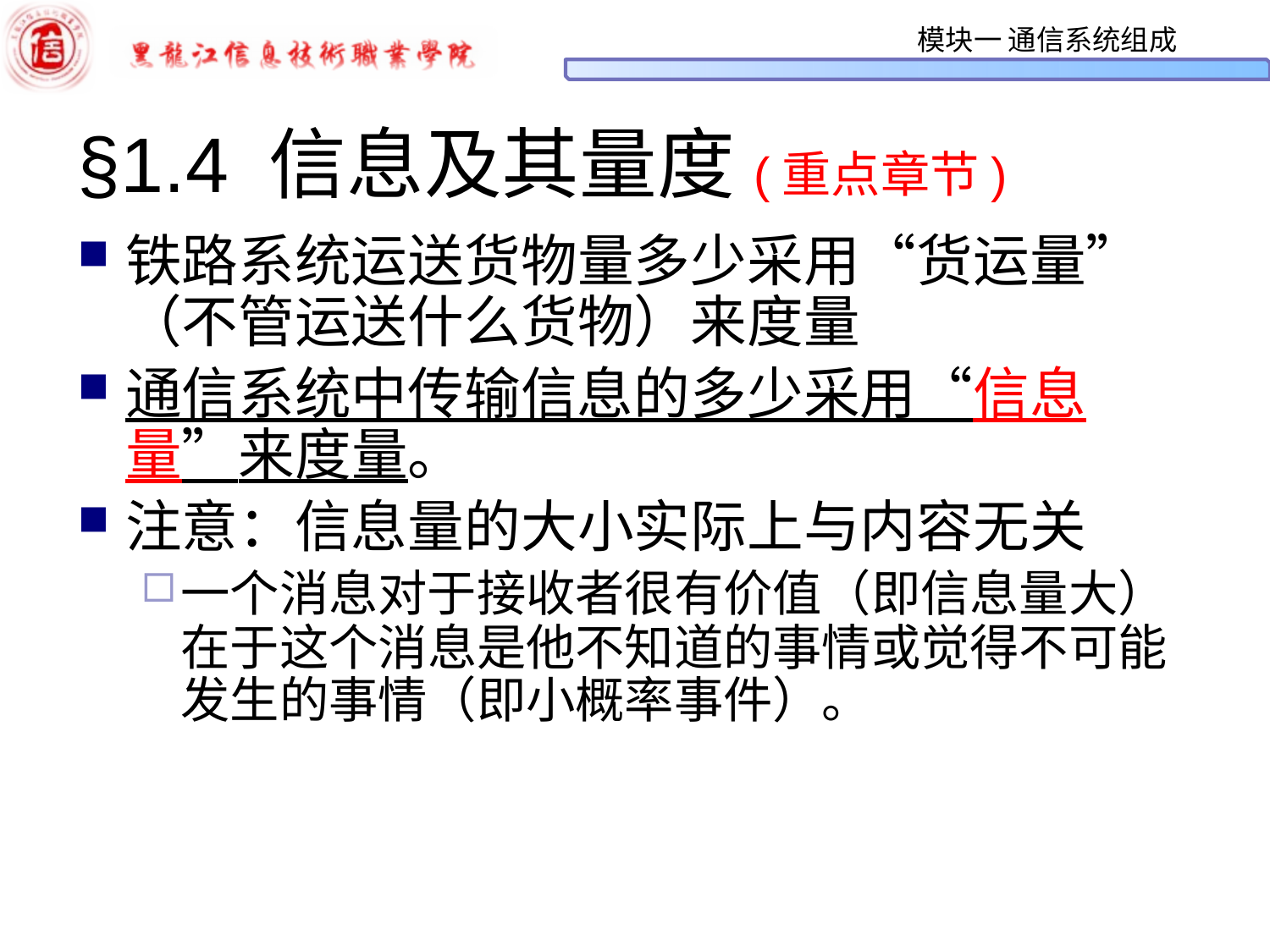

# §1.4 信息及其量度(重点章节)
铁路系统运送货物量多少采用“货运量”（不管运送什么货物）来度量
通信系统中传输信息的多少采用“信息量”来度量。
注意：信息量的大小实际上与内容无关
一个消息对于接收者很有价值（即信息量大）在于这个消息是他不知道的事情或觉得不可能发生的事情（即小概率事件）。